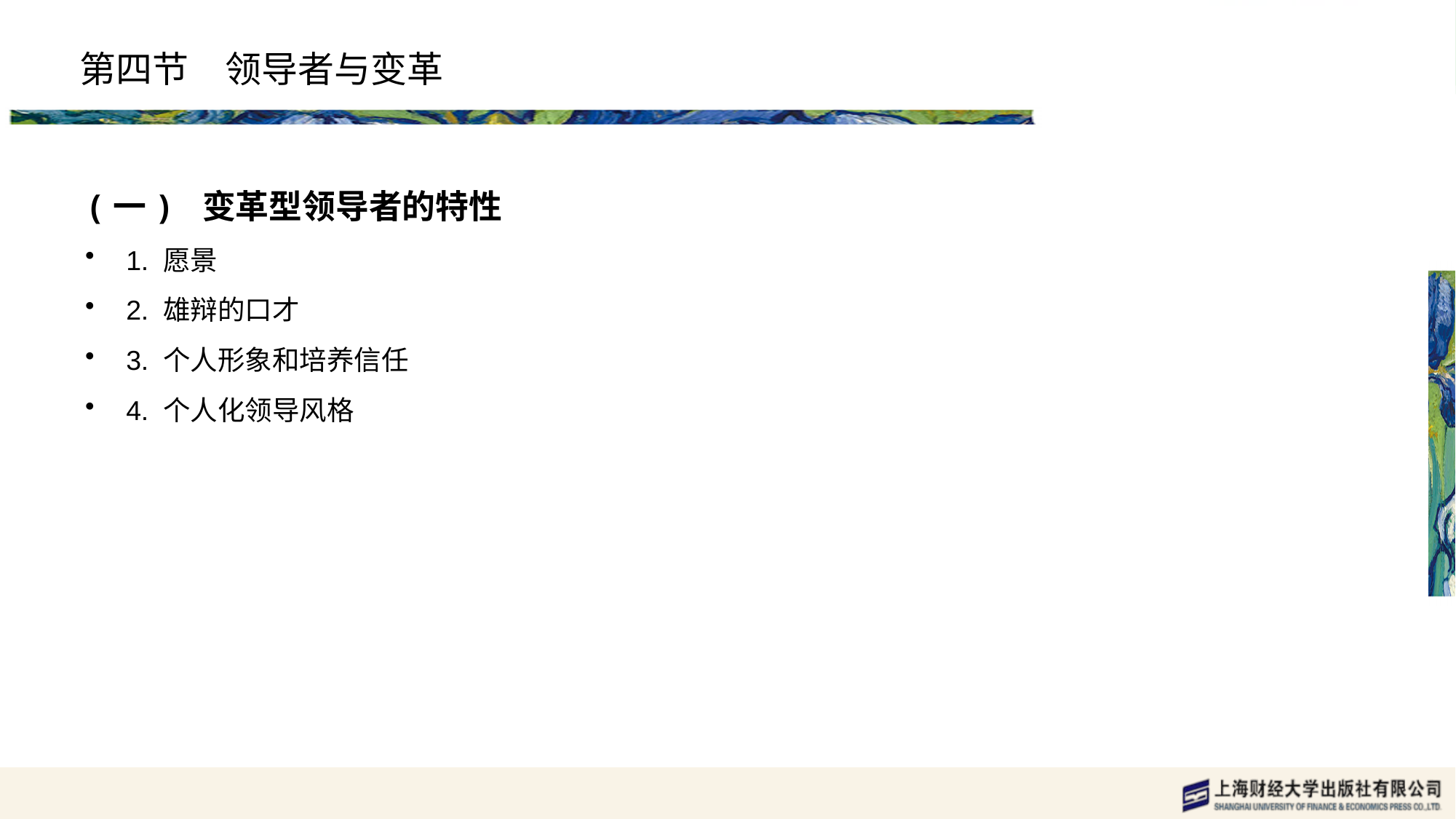

# 第四节　领导者与变革
(一) 变革型领导者的特性
1. 愿景
2. 雄辩的口才
3. 个人形象和培养信任
4. 个人化领导风格